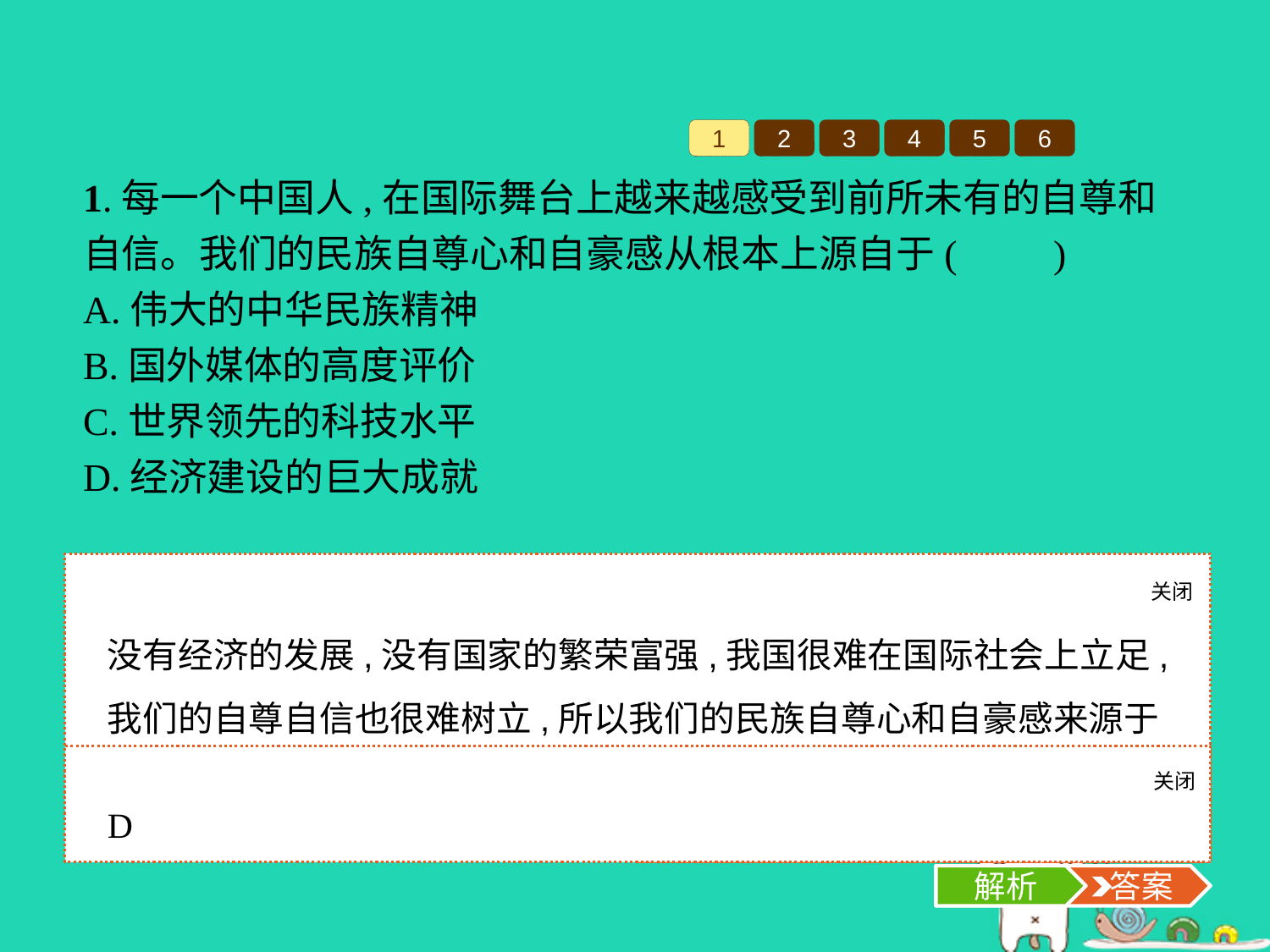

1
2
3
4
5
6
1.每一个中国人,在国际舞台上越来越感受到前所未有的自尊和自信。我们的民族自尊心和自豪感从根本上源自于(　　)
A.伟大的中华民族精神
B.国外媒体的高度评价
C.世界领先的科技水平
D.经济建设的巨大成就

关闭
解析

没有经济的发展,没有国家的繁荣富强,我国很难在国际社会上立足,我们的自尊自信也很难树立,所以我们的民族自尊心和自豪感来源于我国经济建设的巨大成就。故选D项。

关闭
解析
  答案

D
解析
  答案